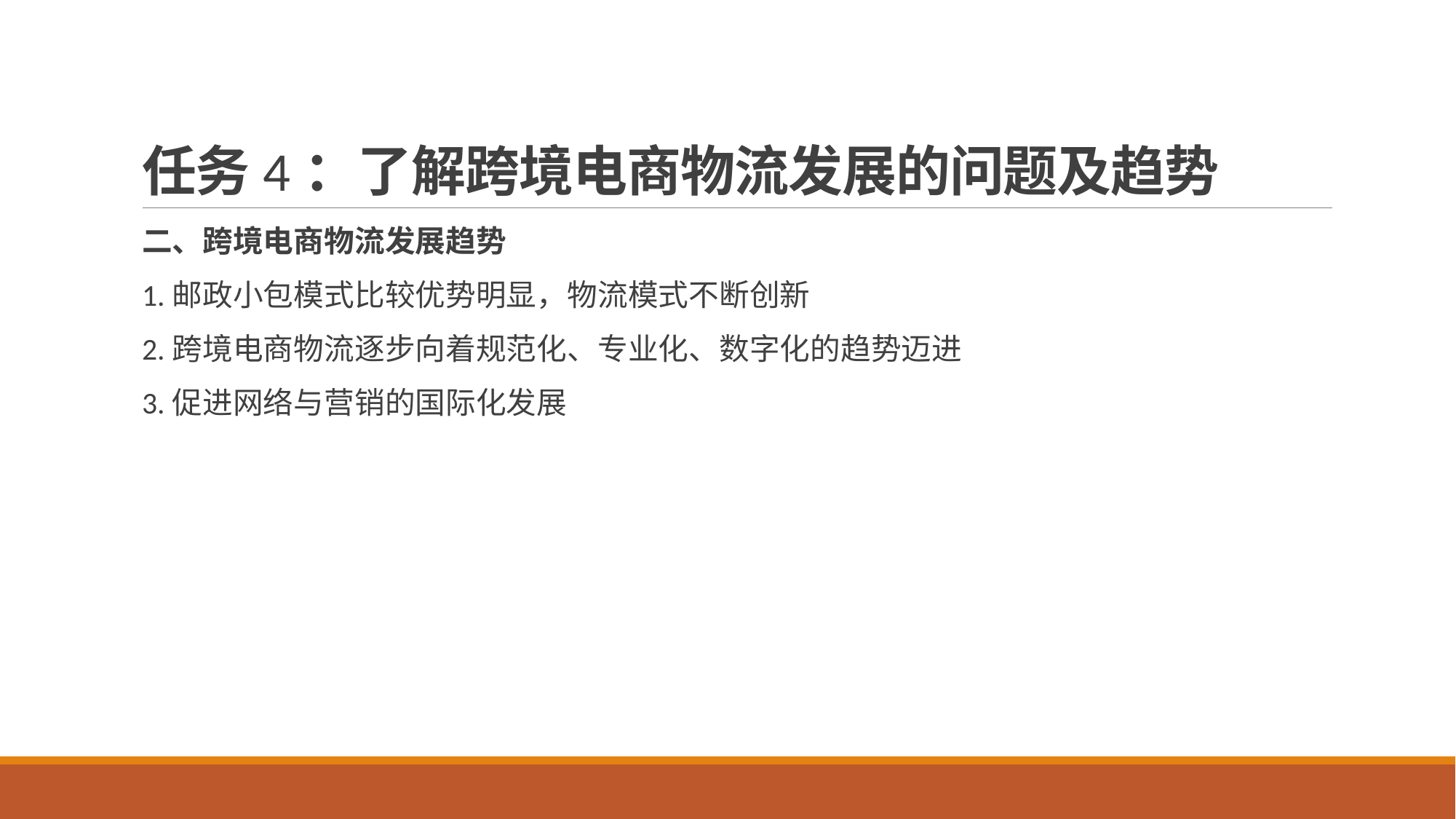

# 任务4：了解跨境电商物流发展的问题及趋势
二、跨境电商物流发展趋势
1.邮政小包模式比较优势明显，物流模式不断创新
2.跨境电商物流逐步向着规范化、专业化、数字化的趋势迈进
3.促进网络与营销的国际化发展